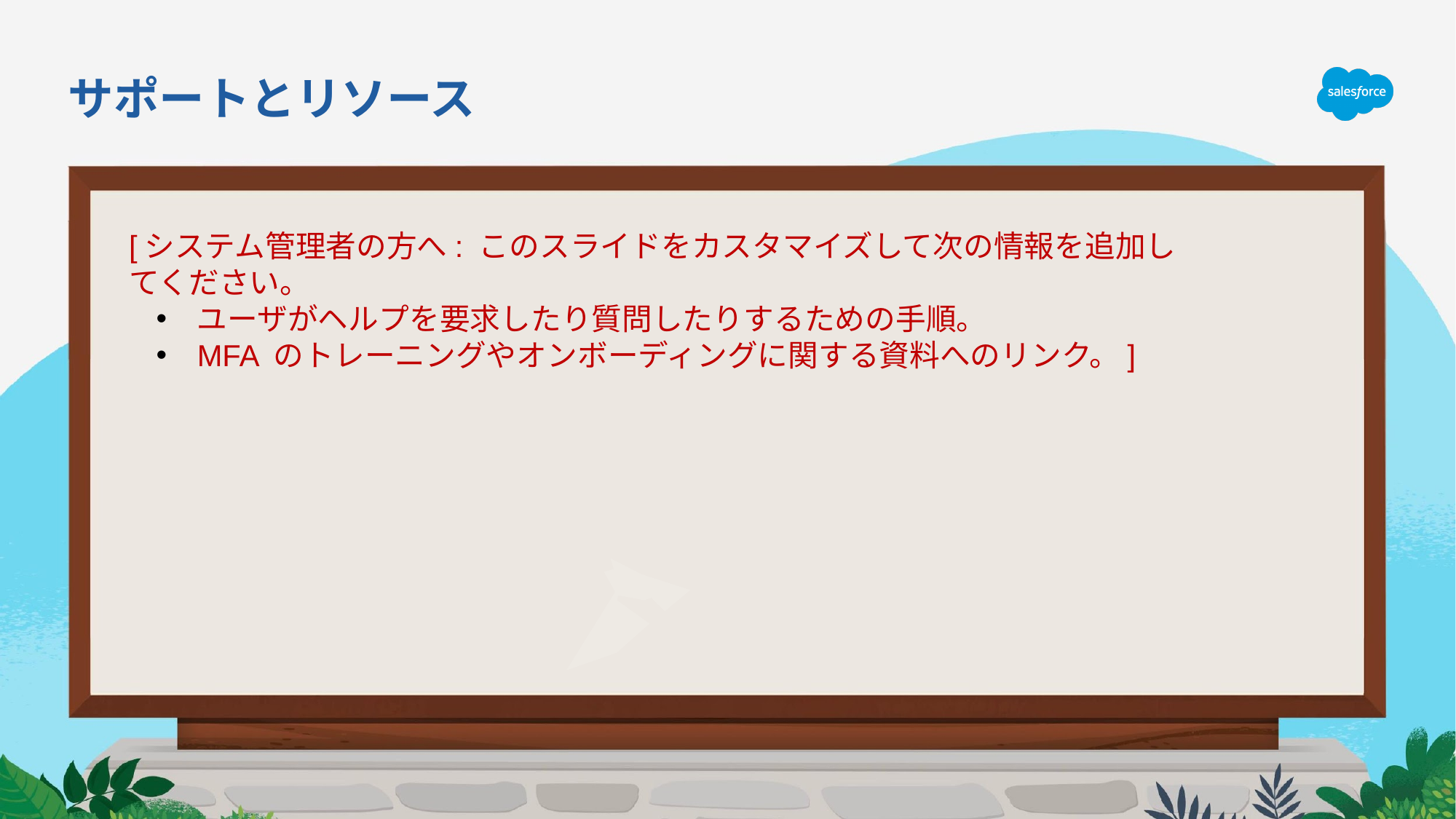

# サポートとリソース
[システム管理者の方へ: このスライドをカスタマイズして次の情報を追加してください。
ユーザがヘルプを要求したり質問したりするための手順。
MFA のトレーニングやオンボーディングに関する資料へのリンク。]